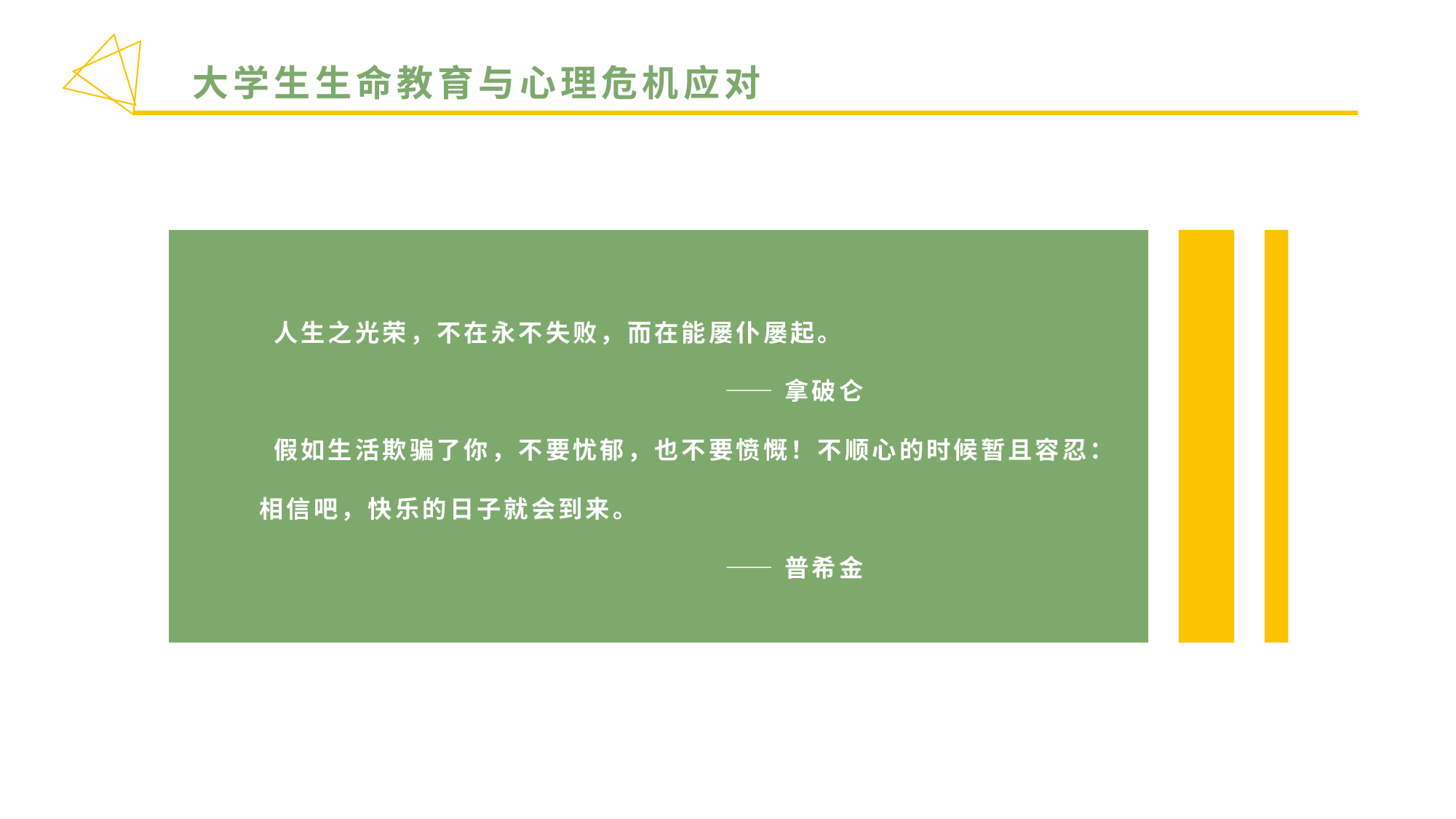

大学生生命教育与心理危机应对

 人生之光荣，不在永不失败，而在能屡仆屡起。
                                                       ——拿破仑
 假如生活欺骗了你，不要忧郁，也不要愤慨！不顺心的时候暂且容忍：
相信吧，快乐的日子就会到来。
                                                       ——普希金